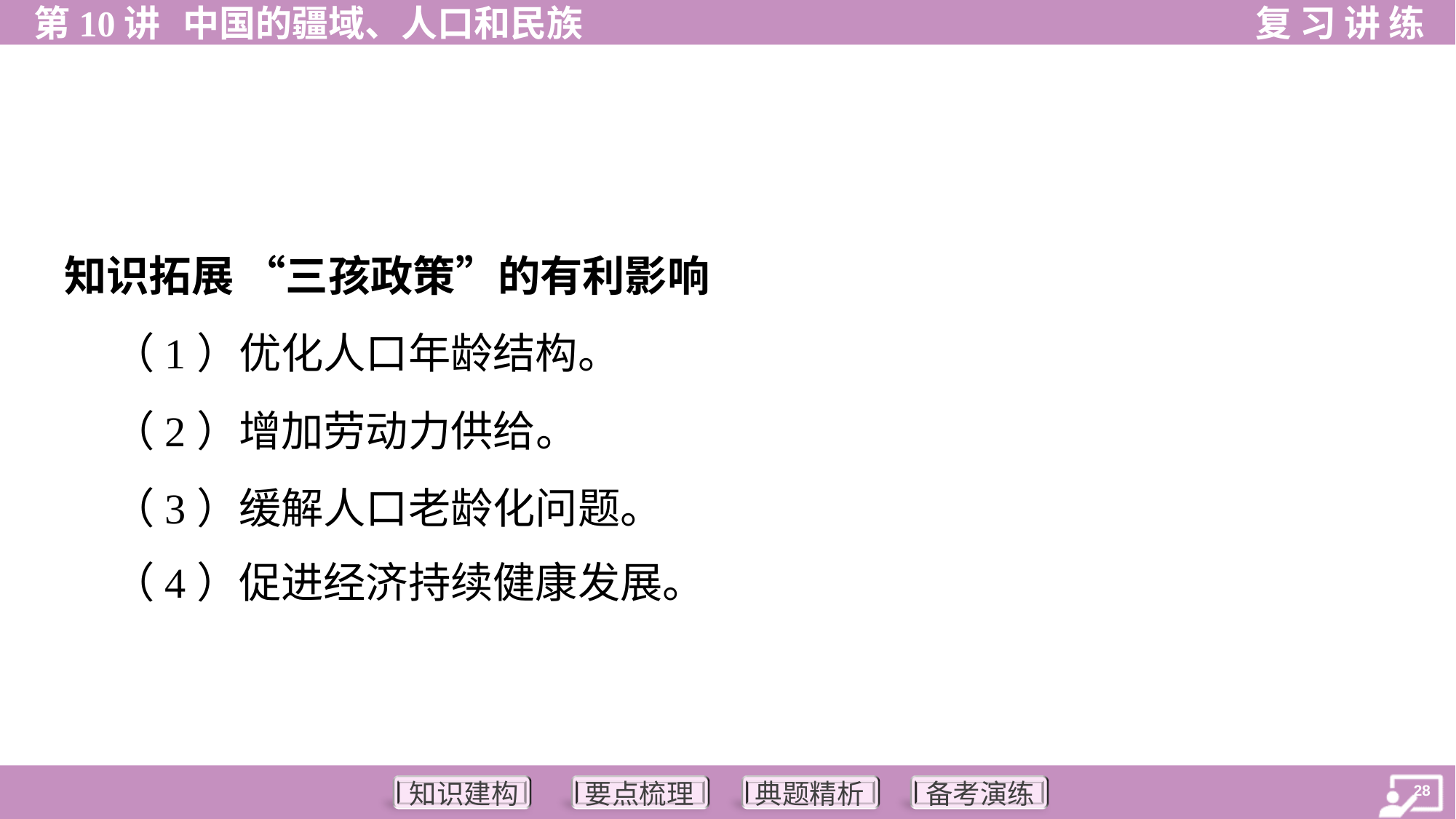

知识拓展 “三孩政策”的有利影响
    （1）优化人口年龄结构。
    （2）增加劳动力供给。
    （3）缓解人口老龄化问题。
    （4）促进经济持续健康发展。